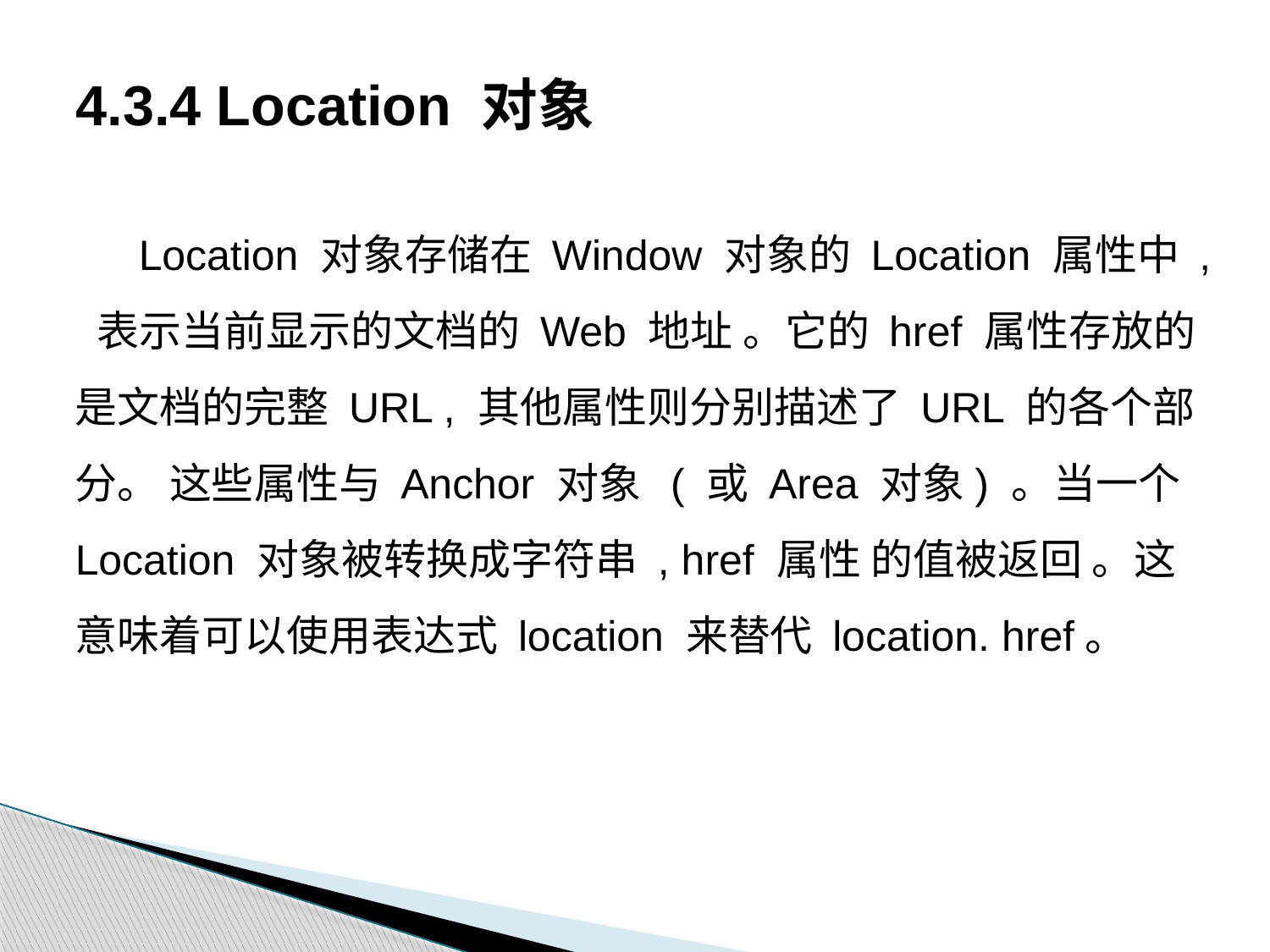

# 4.3.4 Location 对象
Location 对象存储在 Window 对象的 Location 属性中 , 表示当前显示的文档的 Web 地址 。它的 href 属性存放的是文档的完整 URL , 其他属性则分别描述了 URL 的各个部分。 这些属性与 Anchor 对象  ( 或 Area 对象) 。当一个 Location 对象被转换成字符串 , href 属性 的值被返回 。这意味着可以使用表达式 location 来替代 location. href。